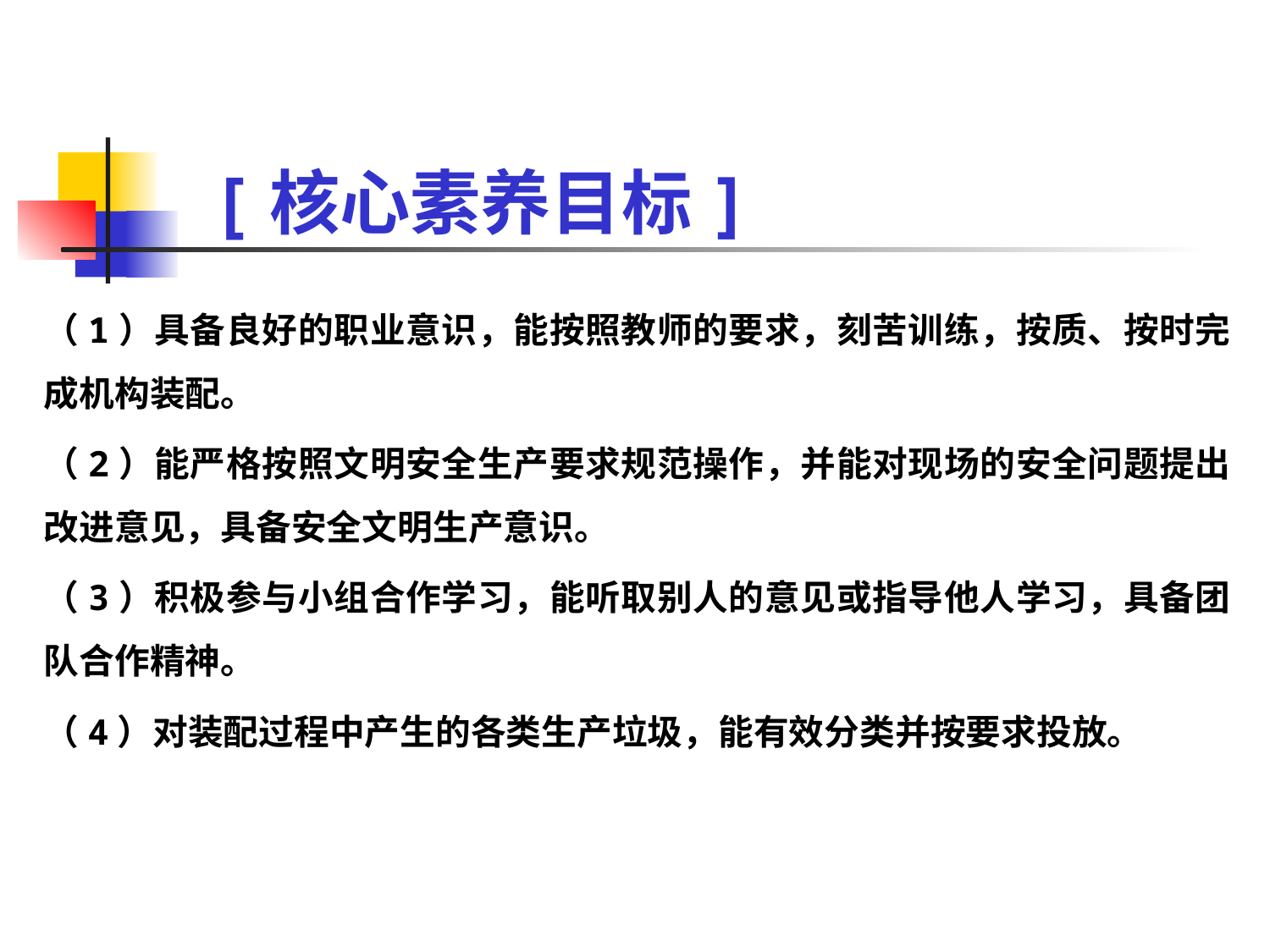

# [核心素养目标]
（1）具备良好的职业意识，能按照教师的要求，刻苦训练，按质、按时完成机构装配。
（2）能严格按照文明安全生产要求规范操作，并能对现场的安全问题提出改进意见，具备安全文明生产意识。
（3）积极参与小组合作学习，能听取别人的意见或指导他人学习，具备团队合作精神。
（4）对装配过程中产生的各类生产垃圾，能有效分类并按要求投放。